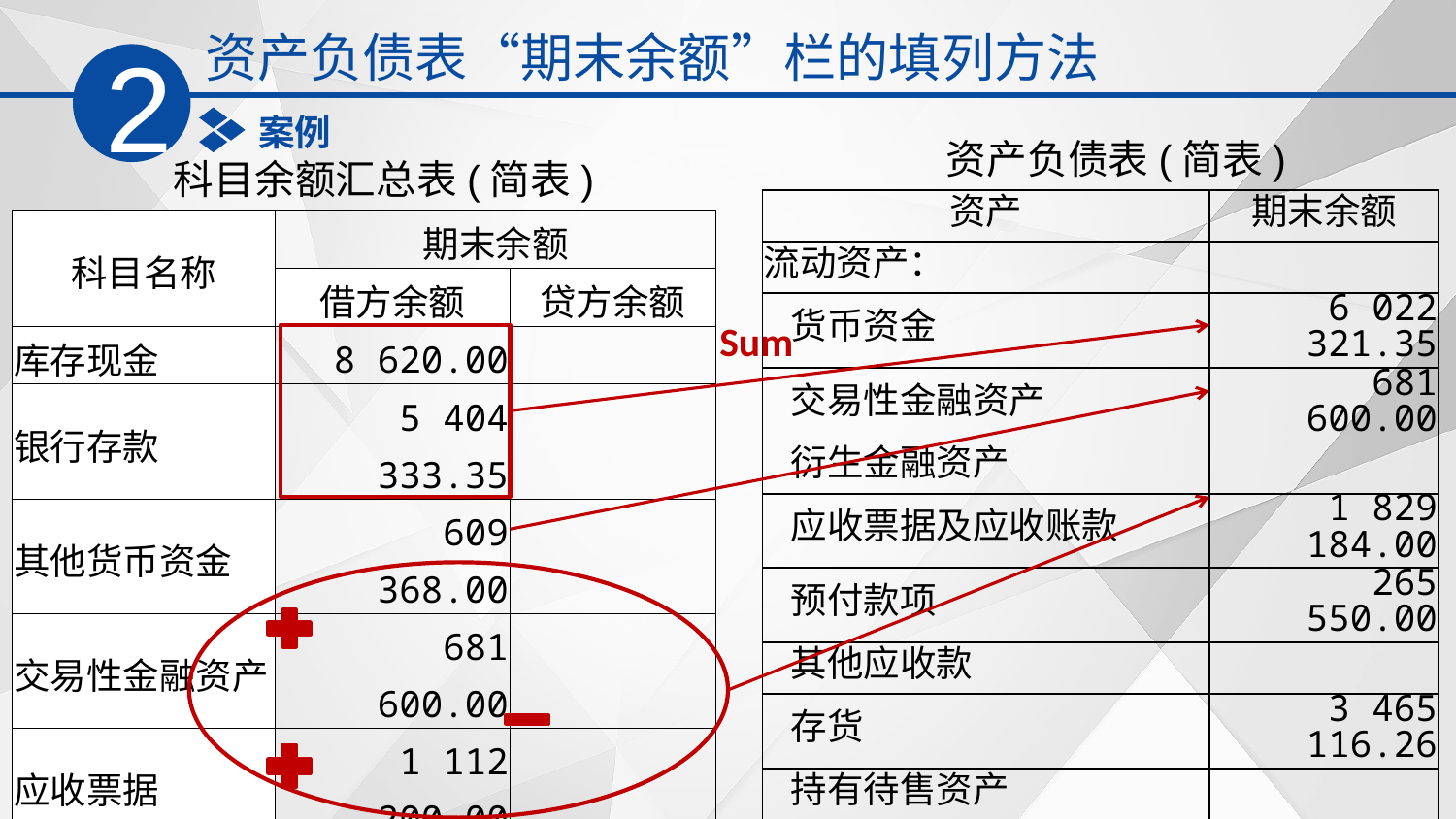

资产负债表“期末余额”栏的填列方法
2

案例

资产负债表(简表)
科目余额汇总表(简表)
| 资产 | 期末余额 |
| --- | --- |
| 流动资产： |  |
| 货币资金 | 6 022 321.35 |
| 交易性金融资产 | 681 600.00 |
| 衍生金融资产 |  |
| 应收票据及应收账款 | 1 829 184.00 |
| 预付款项 | 265 550.00 |
| 其他应收款 |  |
| 存货 | 3 465 116.26 |
| 持有待售资产 |  |
| 一年内到期的非流动资产 |  |
| 其他流动资产 |  |
| 科目名称 | 期末余额 |  |
| --- | --- | --- |
|  | 借方余额 | 贷方余额 |
| 库存现金 | 8 620.00 |  |
| 银行存款 | 5 404 333.35 |  |
| 其他货币资金 | 609 368.00 |  |
| 交易性金融资产 | 681 600.00 |  |
| 应收票据 | 1 112 200.00 |  |
| 应收账款 | 756 000.00 |  |
| 坏账准备 (应收账款) |  | 39 016.00 |
| 预收账款 |  | 330 000.00 |
Sum